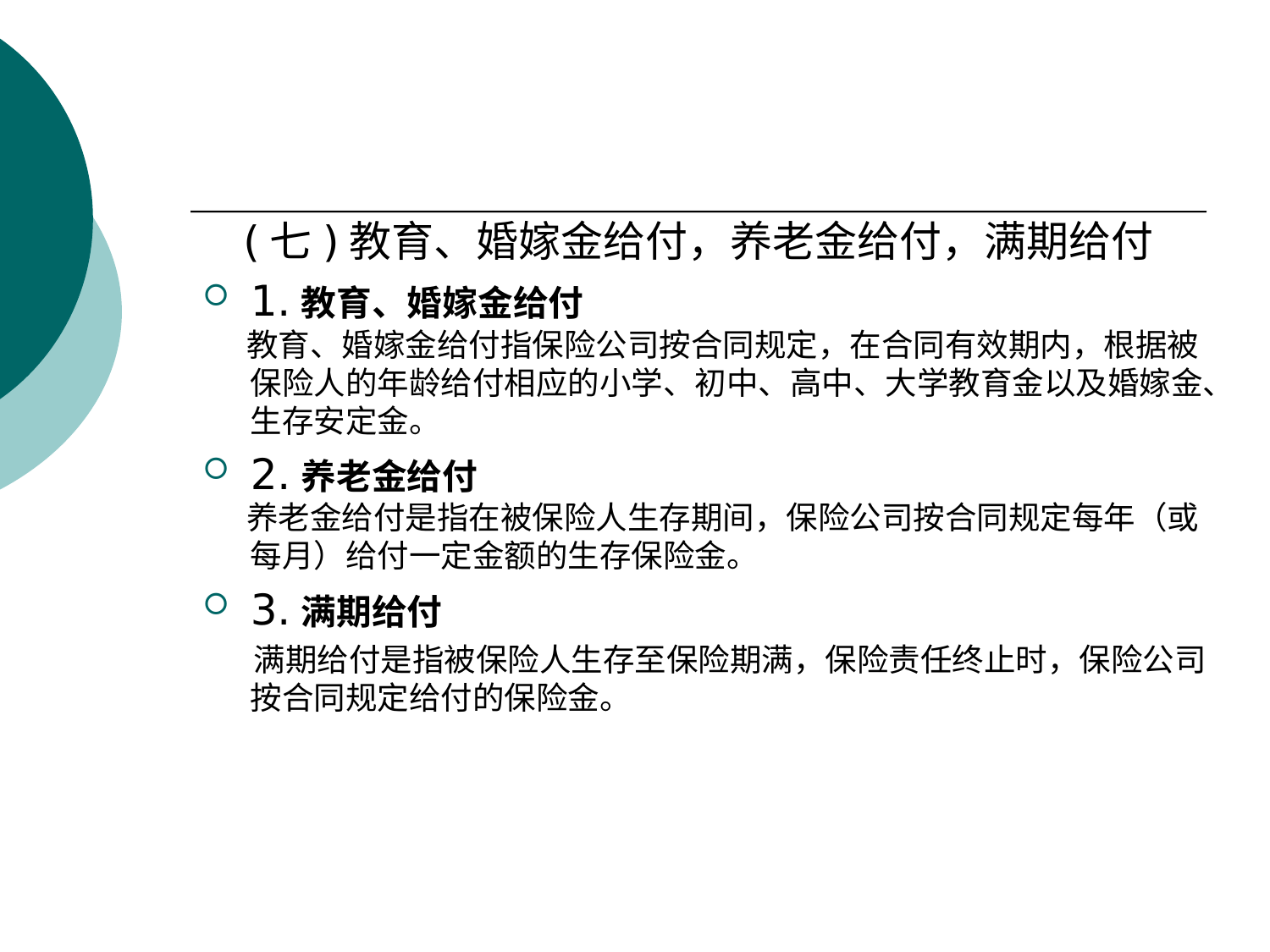

#
   (七)教育、婚嫁金给付，养老金给付，满期给付
1.教育、婚嫁金给付
     教育、婚嫁金给付指保险公司按合同规定，在合同有效期内，根据被保险人的年龄给付相应的小学、初中、高中、大学教育金以及婚嫁金、生存安定金。
2.养老金给付
     养老金给付是指在被保险人生存期间，保险公司按合同规定每年（或每月）给付一定金额的生存保险金。
3.满期给付
      满期给付是指被保险人生存至保险期满，保险责任终止时，保险公司按合同规定给付的保险金。